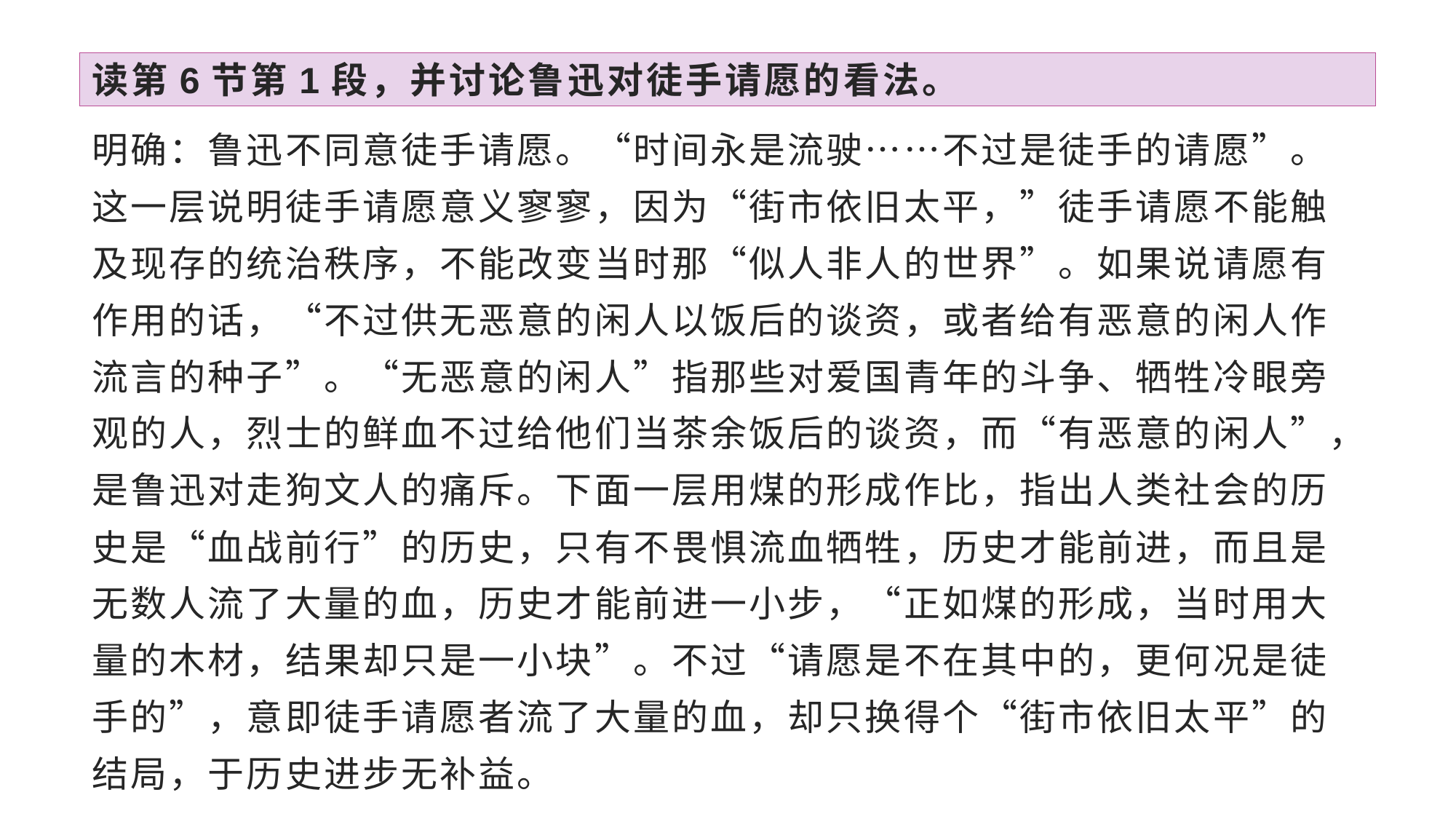

# 读第6节第1段，并讨论鲁迅对徒手请愿的看法。
明确：鲁迅不同意徒手请愿。“时间永是流驶……不过是徒手的请愿”。这一层说明徒手请愿意义寥寥，因为“街市依旧太平，”徒手请愿不能触及现存的统治秩序，不能改变当时那“似人非人的世界”。如果说请愿有作用的话，“不过供无恶意的闲人以饭后的谈资，或者给有恶意的闲人作流言的种子”。“无恶意的闲人”指那些对爱国青年的斗争、牺牲冷眼旁观的人，烈士的鲜血不过给他们当茶余饭后的谈资，而“有恶意的闲人”，是鲁迅对走狗文人的痛斥。下面一层用煤的形成作比，指出人类社会的历史是“血战前行”的历史，只有不畏惧流血牺牲，历史才能前进，而且是无数人流了大量的血，历史才能前进一小步，“正如煤的形成，当时用大量的木材，结果却只是一小块”。不过“请愿是不在其中的，更何况是徒手的”，意即徒手请愿者流了大量的血，却只换得个“街市依旧太平”的结局，于历史进步无补益。